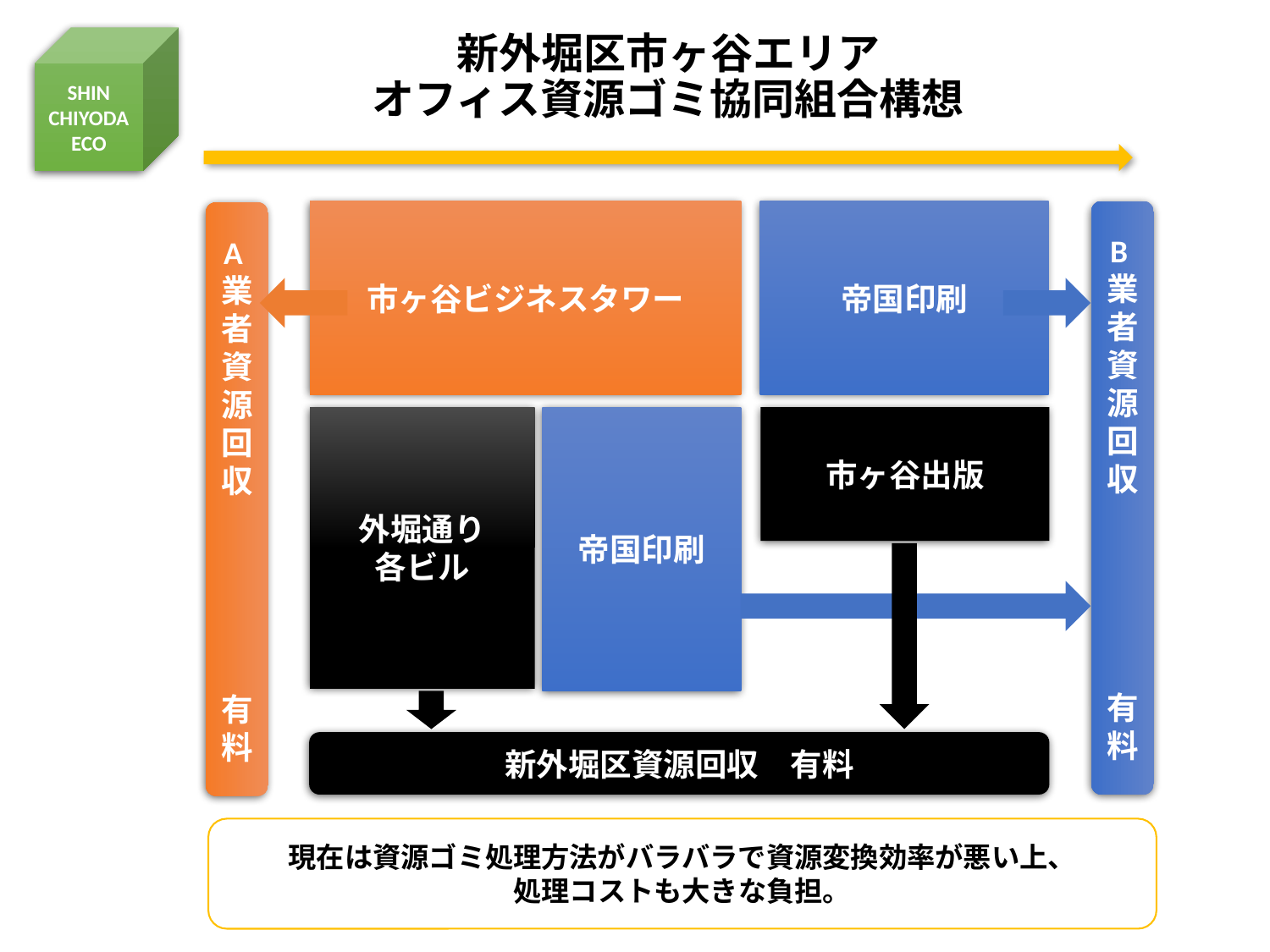

# 新外堀区市ヶ谷エリア オフィス資源ゴミ協同組合構想
帝国印刷
市ヶ谷ビジネスタワー

外堀通り
各ビル
帝国印刷
市ヶ谷出版
B業者資源回収
　有料
A業者資源回収
　有料

新外堀区資源回収　有料
現在は資源ゴミ処理方法がバラバラで資源変換効率が悪い上、
処理コストも大きな負担。